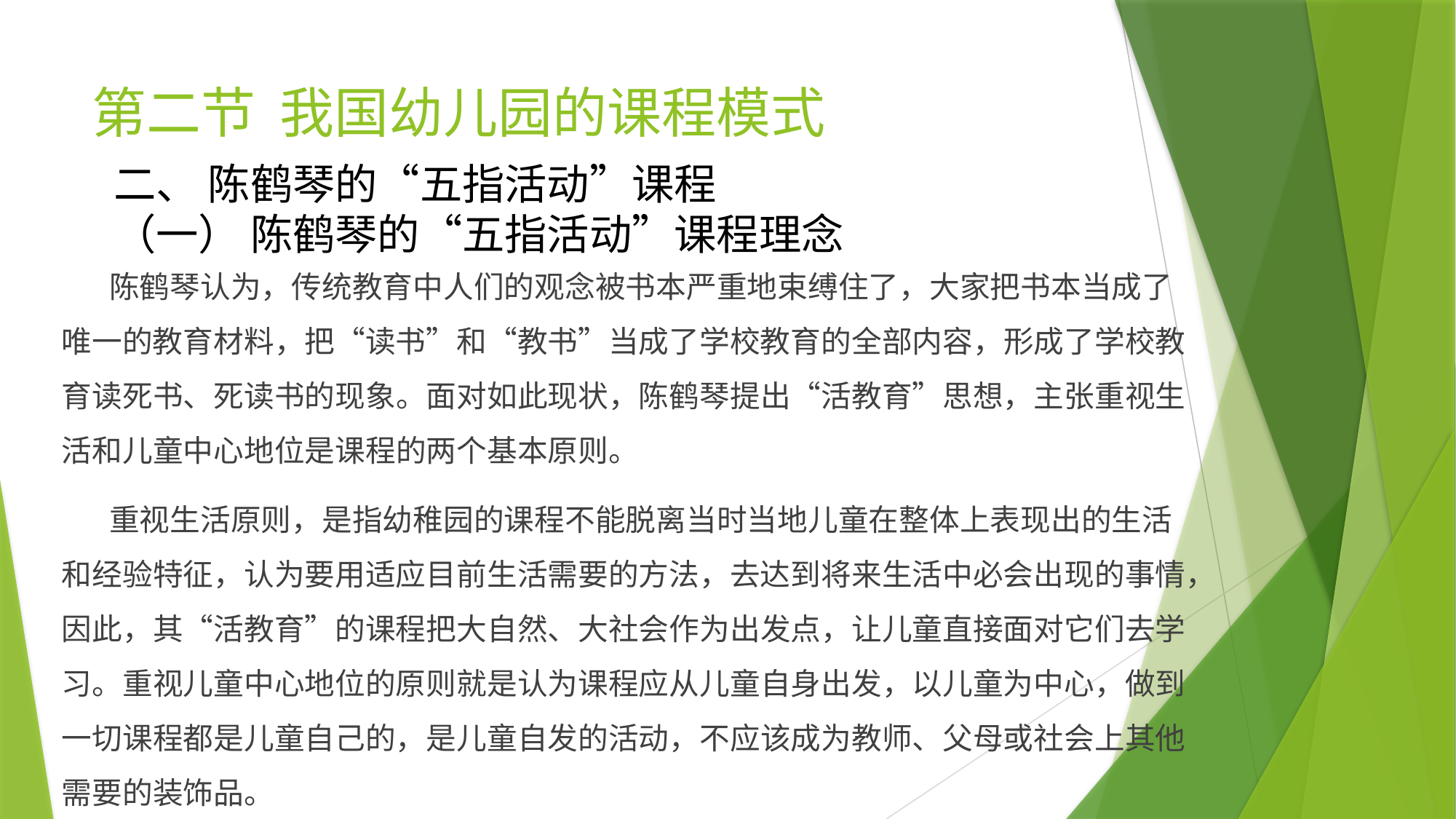

# 第二节  我国幼儿园的课程模式
二、 陈鹤琴的“五指活动”课程
（一） 陈鹤琴的“五指活动”课程理念

      陈鹤琴认为，传统教育中人们的观念被书本严重地束缚住了，大家把书本当成了唯一的教育材料，把“读书”和“教书”当成了学校教育的全部内容，形成了学校教育读死书、死读书的现象。面对如此现状，陈鹤琴提出“活教育”思想，主张重视生活和儿童中心地位是课程的两个基本原则。
      重视生活原则，是指幼稚园的课程不能脱离当时当地儿童在整体上表现出的生活和经验特征，认为要用适应目前生活需要的方法，去达到将来生活中必会出现的事情，因此，其“活教育”的课程把大自然、大社会作为出发点，让儿童直接面对它们去学习。重视儿童中心地位的原则就是认为课程应从儿童自身出发，以儿童为中心，做到一切课程都是儿童自己的，是儿童自发的活动，不应该成为教师、父母或社会上其他需要的装饰品。